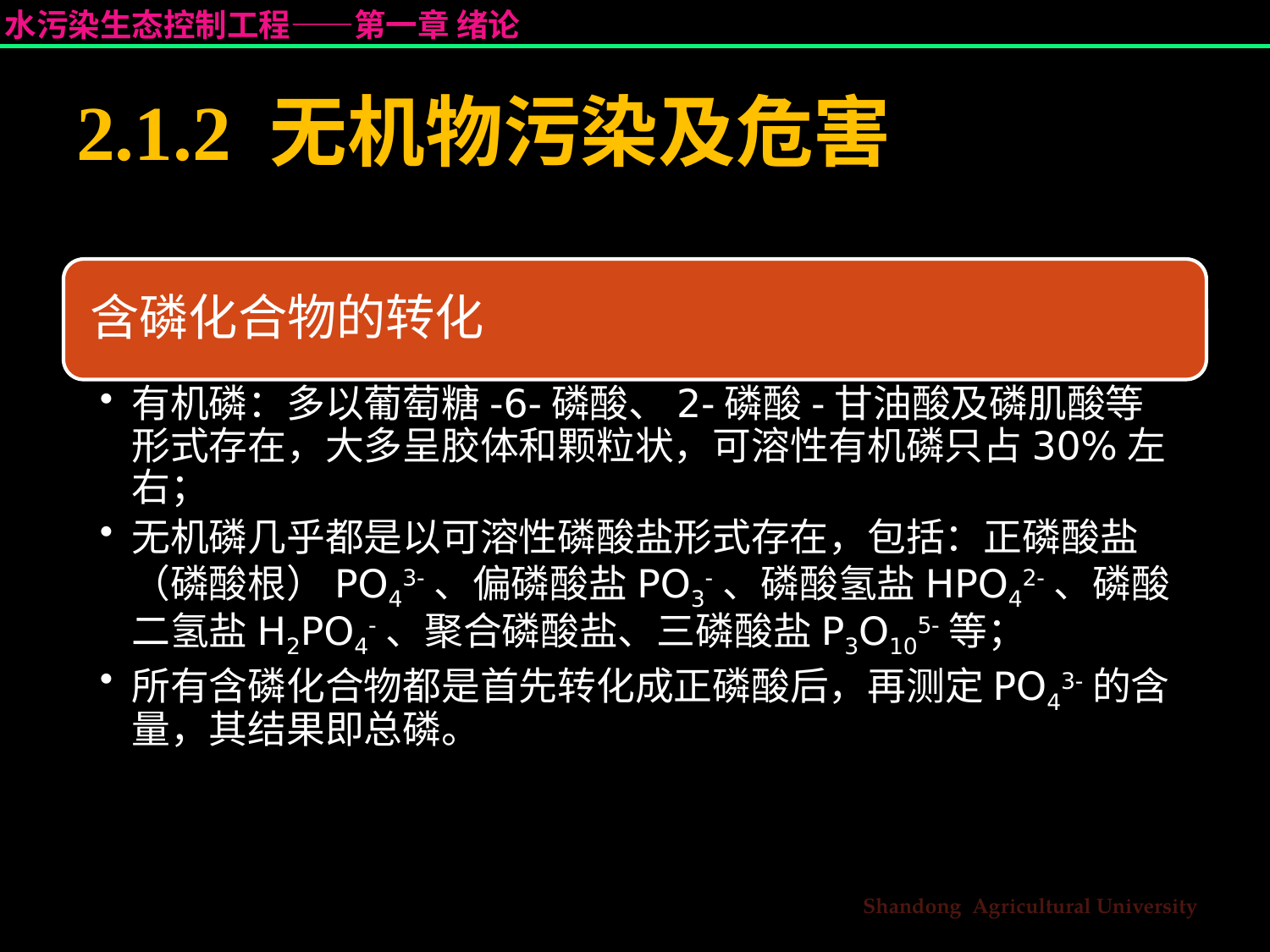

# 2.1.2 无机物污染及危害
含磷化合物的转化
有机磷：多以葡萄糖-6-磷酸、2-磷酸-甘油酸及磷肌酸等形式存在，大多呈胶体和颗粒状，可溶性有机磷只占30%左右；
无机磷几乎都是以可溶性磷酸盐形式存在，包括：正磷酸盐（磷酸根）PO43-、偏磷酸盐PO3-、磷酸氢盐HPO42-、磷酸二氢盐H2PO4-、聚合磷酸盐、三磷酸盐P3O105-等；
所有含磷化合物都是首先转化成正磷酸后，再测定PO43-的含量，其结果即总磷。